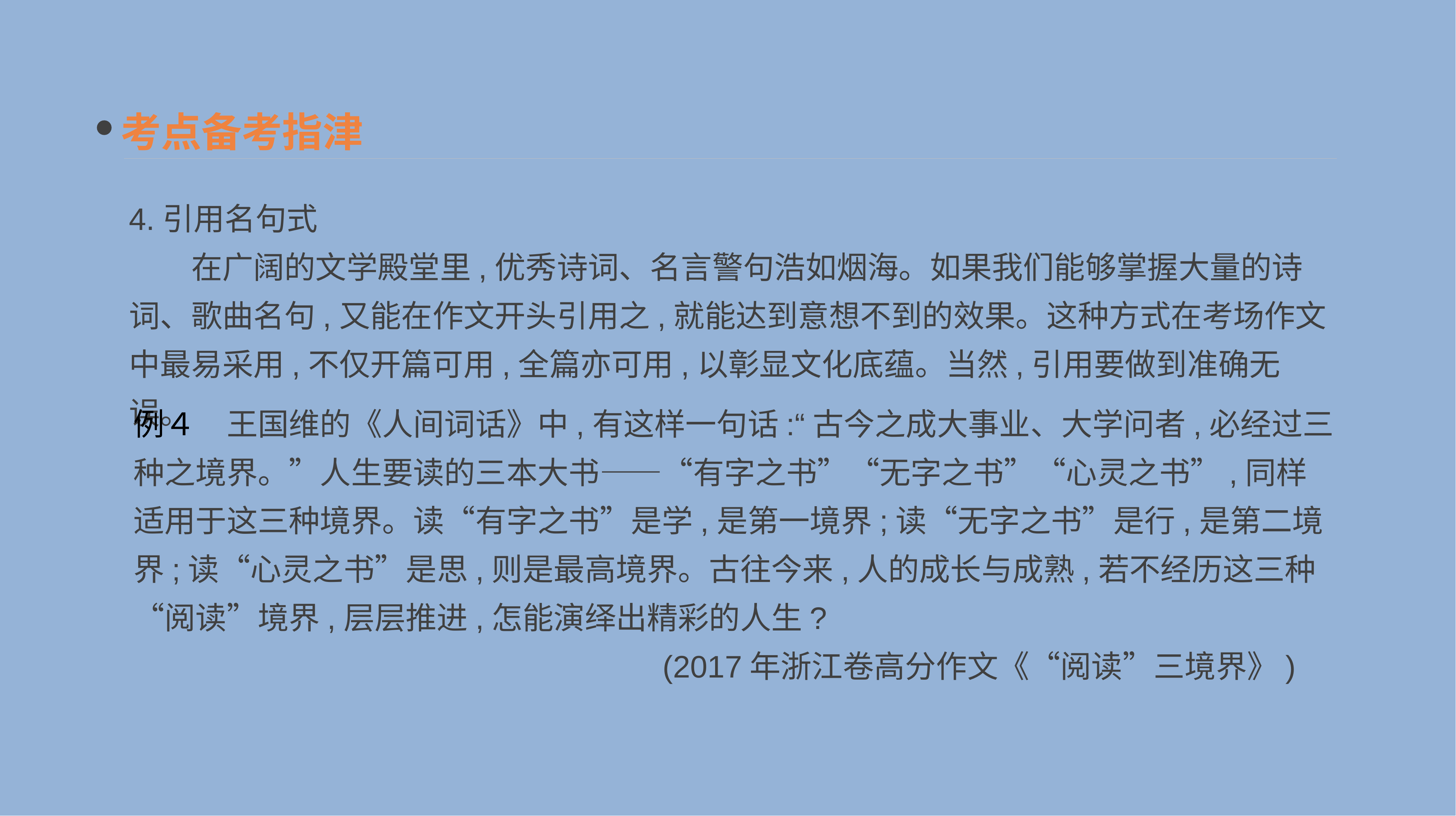

考点备考指津

4.引用名句式
　　在广阔的文学殿堂里,优秀诗词、名言警句浩如烟海。如果我们能够掌握大量的诗词、歌曲名句,又能在作文开头引用之,就能达到意想不到的效果。这种方式在考场作文中最易采用,不仅开篇可用,全篇亦可用,以彰显文化底蕴。当然,引用要做到准确无误。
例４　王国维的《人间词话》中,有这样一句话:“古今之成大事业、大学问者,必经过三种之境界。”人生要读的三本大书——“有字之书”“无字之书”“心灵之书”,同样适用于这三种境界。读“有字之书”是学,是第一境界;读“无字之书”是行,是第二境界;读“心灵之书”是思,则是最高境界。古往今来,人的成长与成熟,若不经历这三种“阅读”境界,层层推进,怎能演绎出精彩的人生?
(2017年浙江卷高分作文《“阅读”三境界》)